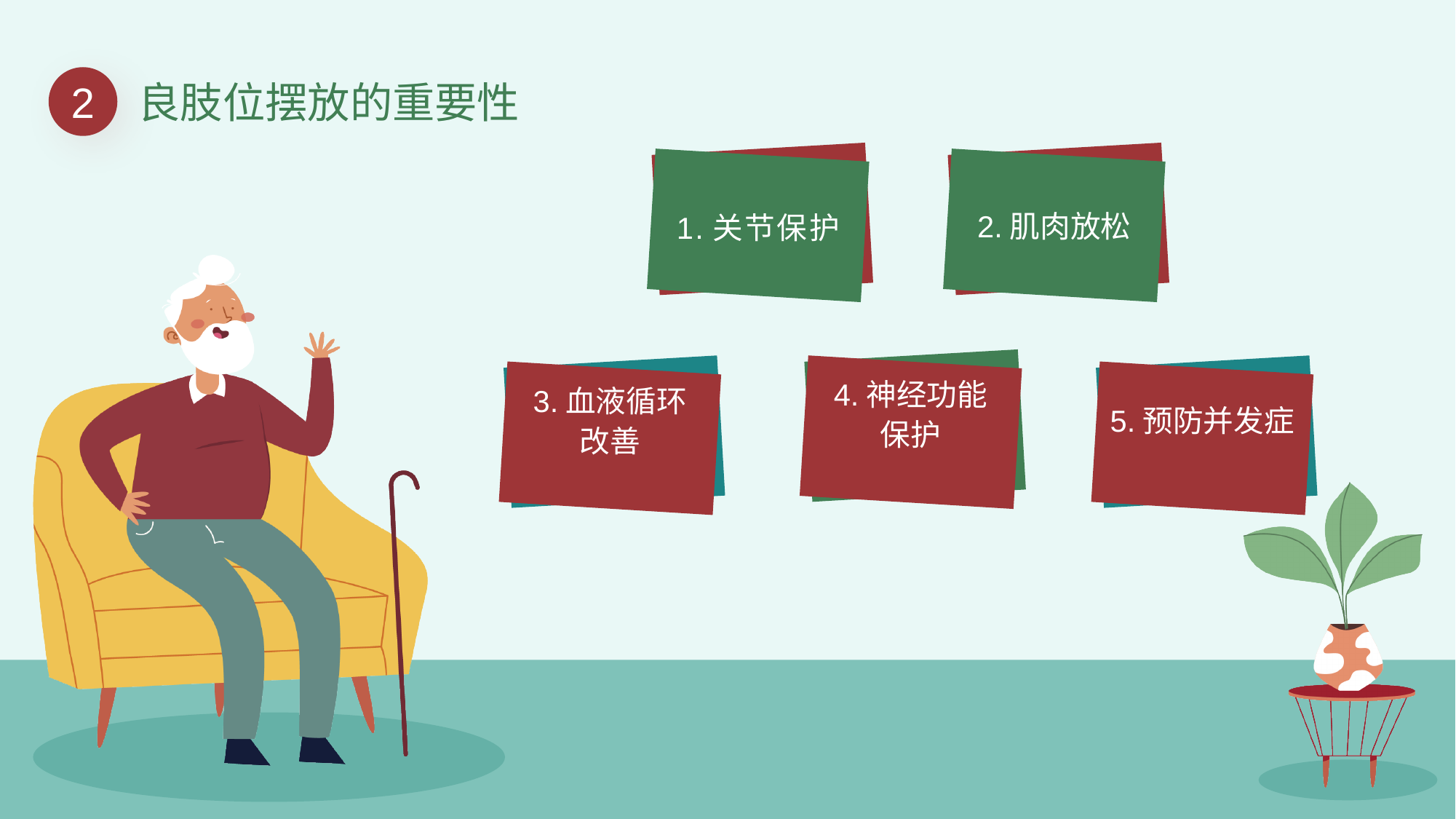

2
良肢位摆放的重要性
1.关节保护

2.肌肉放松

4.神经功能
保护

3.血液循环
改善

5.预防并发症